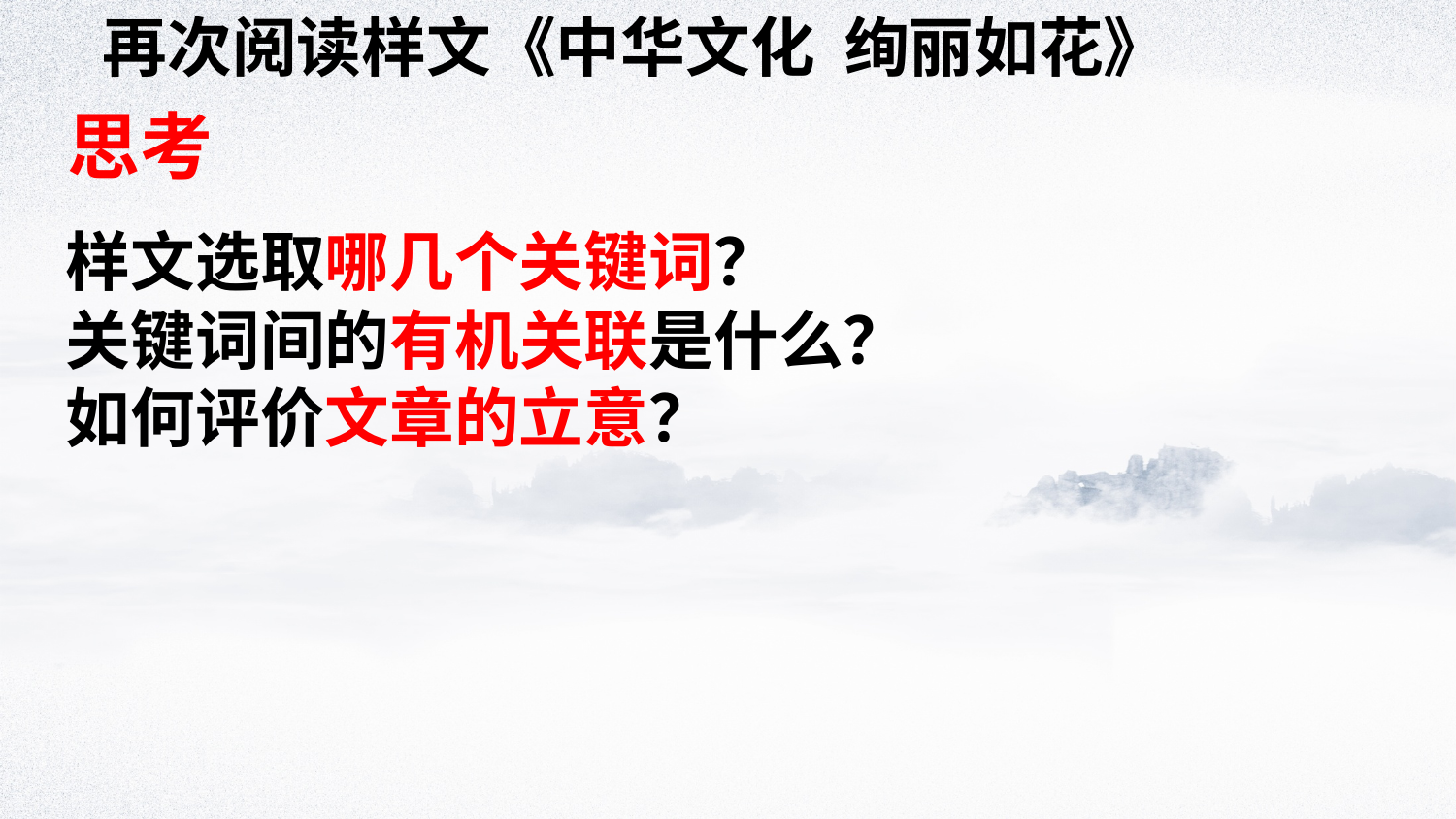

再次阅读样文《中华文化  绚丽如花》
思考
样文选取哪几个关键词？
关键词间的有机关联是什么？
如何评价文章的立意？